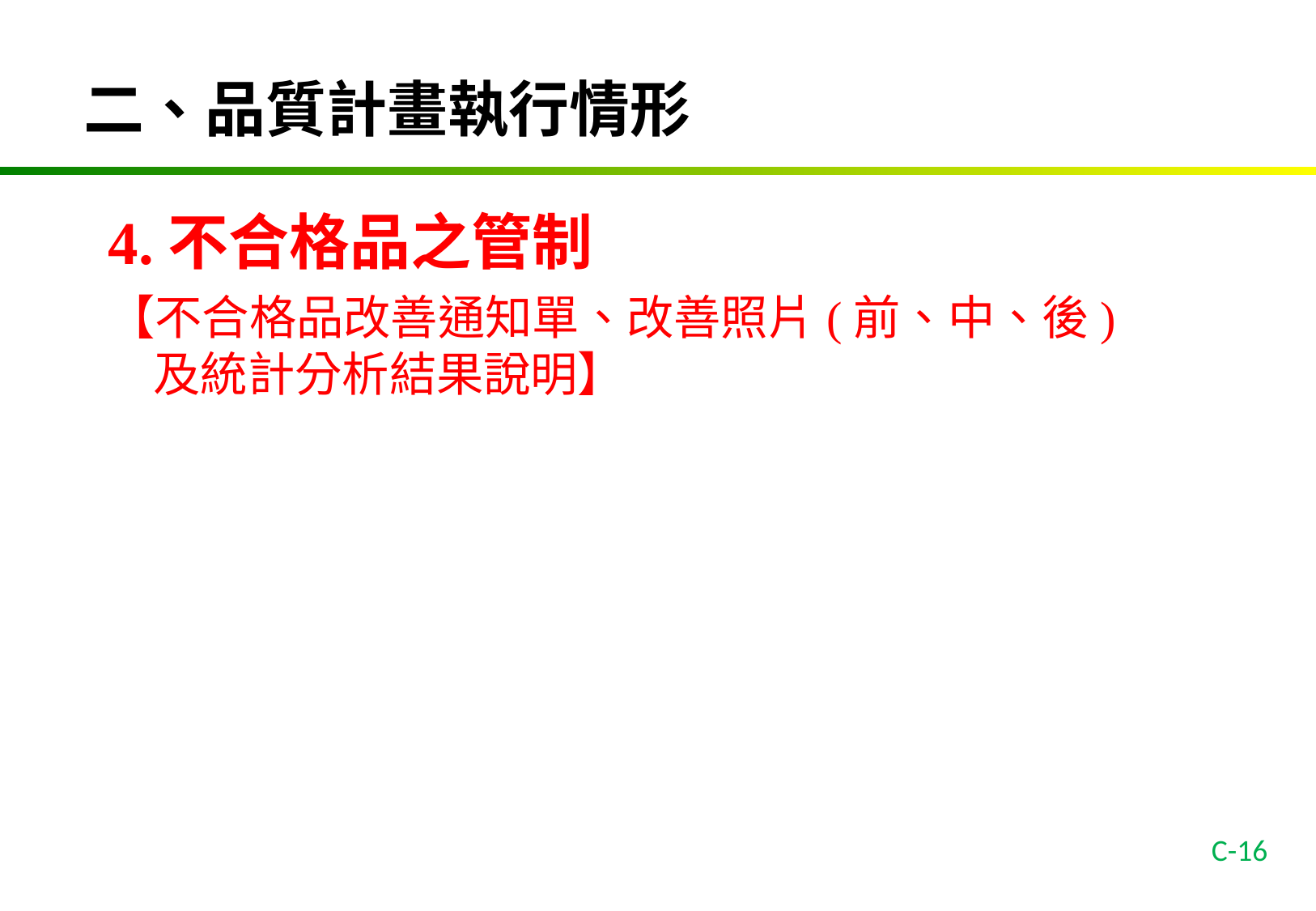

二、品質計畫執行情形

4.不合格品之管制
【不合格品改善通知單、改善照片(前、中、後)及統計分析結果說明】

C-16